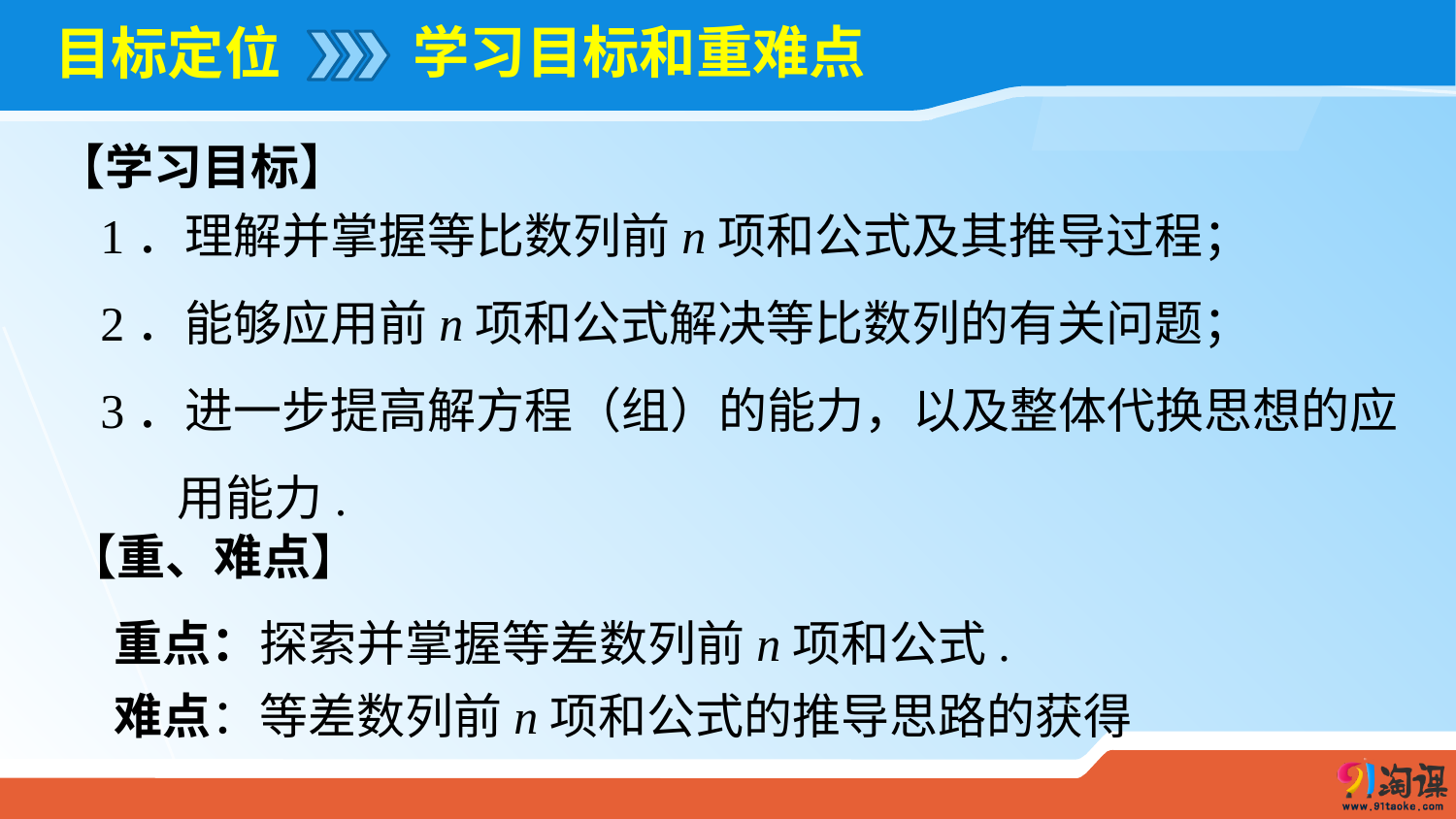

学习目标和重难点
# 目标定位
【学习目标】
1．理解并掌握等比数列前n项和公式及其推导过程；
2．能够应用前n项和公式解决等比数列的有关问题；
3．进一步提高解方程（组）的能力，以及整体代换思想的应
      用能力.

【重、难点】
重点：探索并掌握等差数列前n项和公式.
难点：等差数列前n项和公式的推导思路的获得